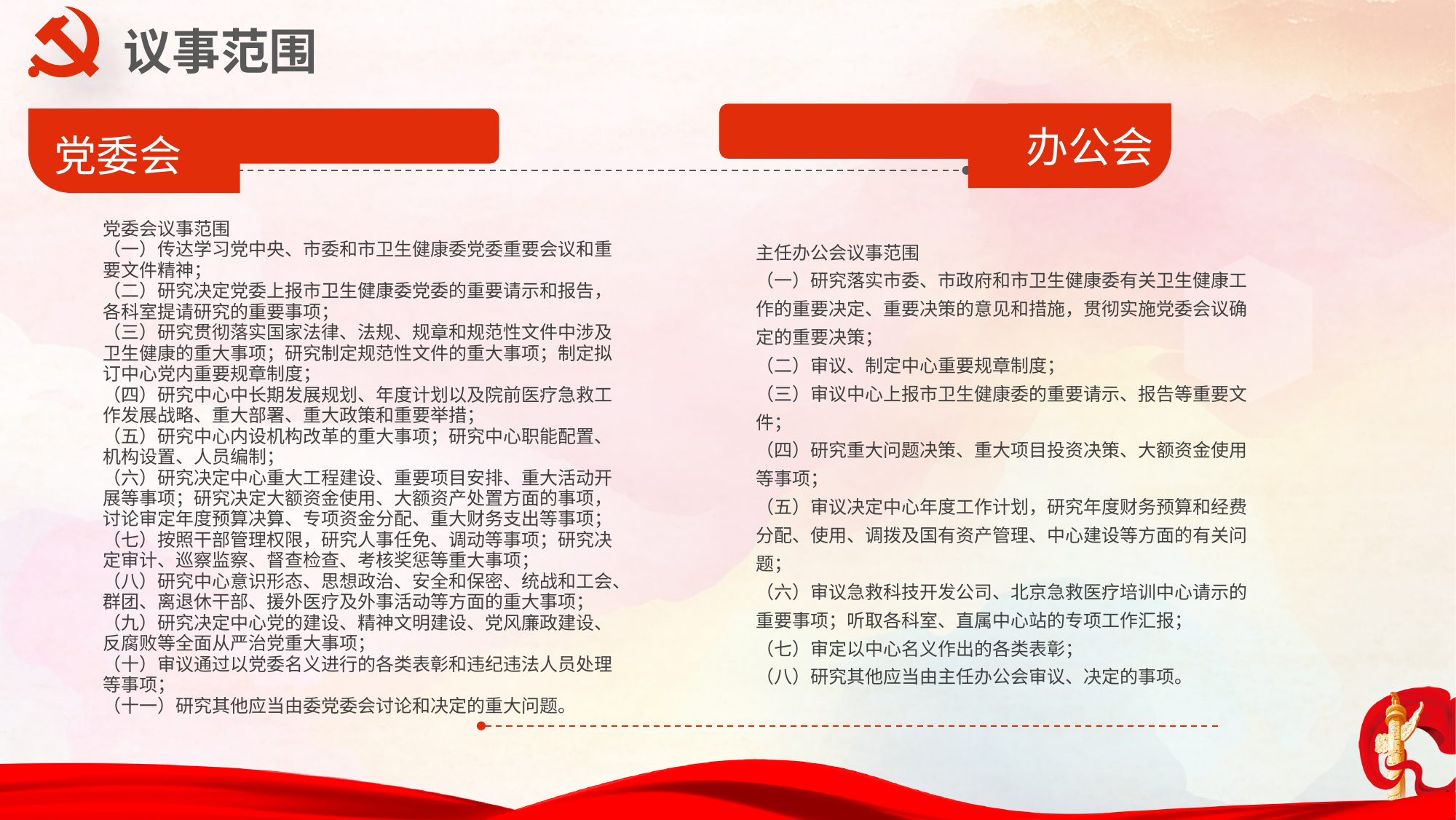

议事范围

办公会
党委会

党委会议事范围
（一）传达学习党中央、市委和市卫生健康委党委重要会议和重要文件精神；
（二）研究决定党委上报市卫生健康委党委的重要请示和报告，各科室提请研究的重要事项；
（三）研究贯彻落实国家法律、法规、规章和规范性文件中涉及卫生健康的重大事项；研究制定规范性文件的重大事项；制定拟订中心党内重要规章制度；
（四）研究中心中长期发展规划、年度计划以及院前医疗急救工作发展战略、重大部署、重大政策和重要举措；
（五）研究中心内设机构改革的重大事项；研究中心职能配置、机构设置、人员编制；
（六）研究决定中心重大工程建设、重要项目安排、重大活动开展等事项；研究决定大额资金使用、大额资产处置方面的事项，讨论审定年度预算决算、专项资金分配、重大财务支出等事项；
（七）按照干部管理权限，研究人事任免、调动等事项；研究决定审计、巡察监察、督查检查、考核奖惩等重大事项；
（八）研究中心意识形态、思想政治、安全和保密、统战和工会、群团、离退休干部、援外医疗及外事活动等方面的重大事项；
（九）研究决定中心党的建设、精神文明建设、党风廉政建设、反腐败等全面从严治党重大事项；
（十）审议通过以党委名义进行的各类表彰和违纪违法人员处理等事项；
（十一）研究其他应当由委党委会讨论和决定的重大问题。
主任办公会议事范围
（一）研究落实市委、市政府和市卫生健康委有关卫生健康工作的重要决定、重要决策的意见和措施，贯彻实施党委会议确定的重要决策；
（二）审议、制定中心重要规章制度；
（三）审议中心上报市卫生健康委的重要请示、报告等重要文件；
（四）研究重大问题决策、重大项目投资决策、大额资金使用等事项；
（五）审议决定中心年度工作计划，研究年度财务预算和经费分配、使用、调拨及国有资产管理、中心建设等方面的有关问题；
（六）审议急救科技开发公司、北京急救医疗培训中心请示的重要事项；听取各科室、直属中心站的专项工作汇报；
（七）审定以中心名义作出的各类表彰；
（八）研究其他应当由主任办公会审议、决定的事项。